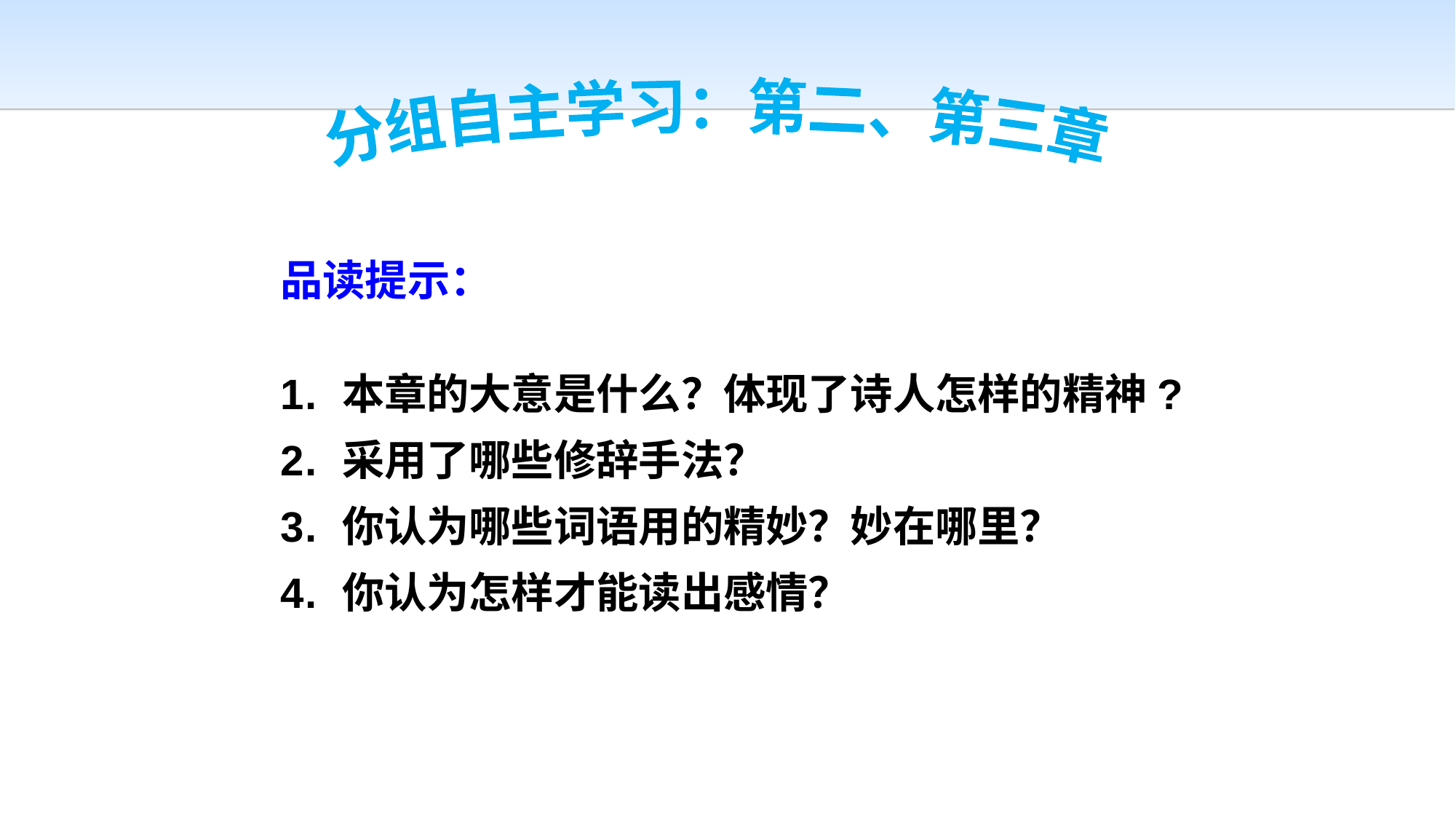

分组自主学习：第二、第三章
品读提示：
本章的大意是什么？体现了诗人怎样的精神?
采用了哪些修辞手法？
你认为哪些词语用的精妙？妙在哪里？
你认为怎样才能读出感情？